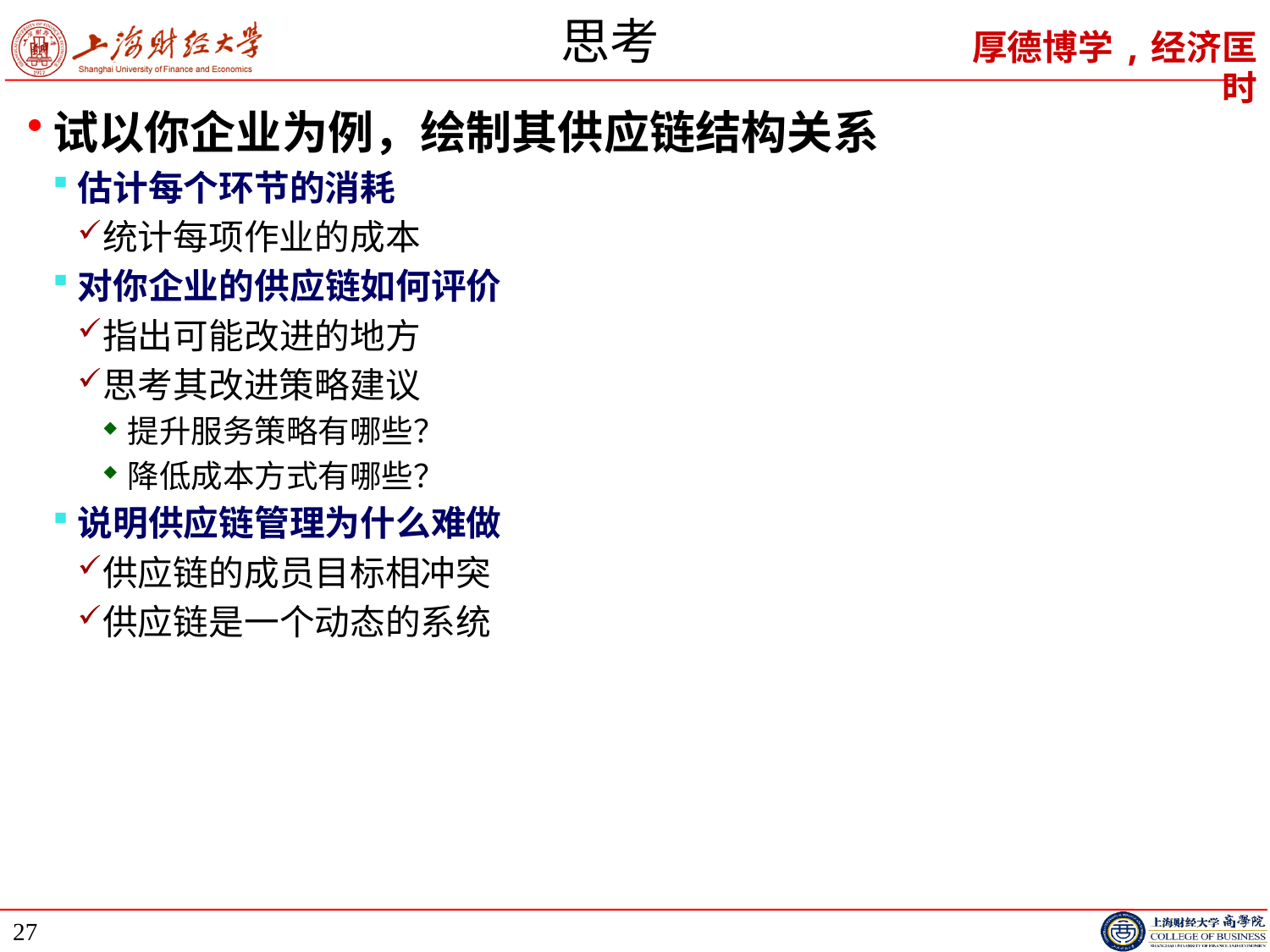

# 思考
试以你企业为例，绘制其供应链结构关系
估计每个环节的消耗
统计每项作业的成本
对你企业的供应链如何评价
指出可能改进的地方
思考其改进策略建议
提升服务策略有哪些？
降低成本方式有哪些？
说明供应链管理为什么难做
供应链的成员目标相冲突
供应链是一个动态的系统
27